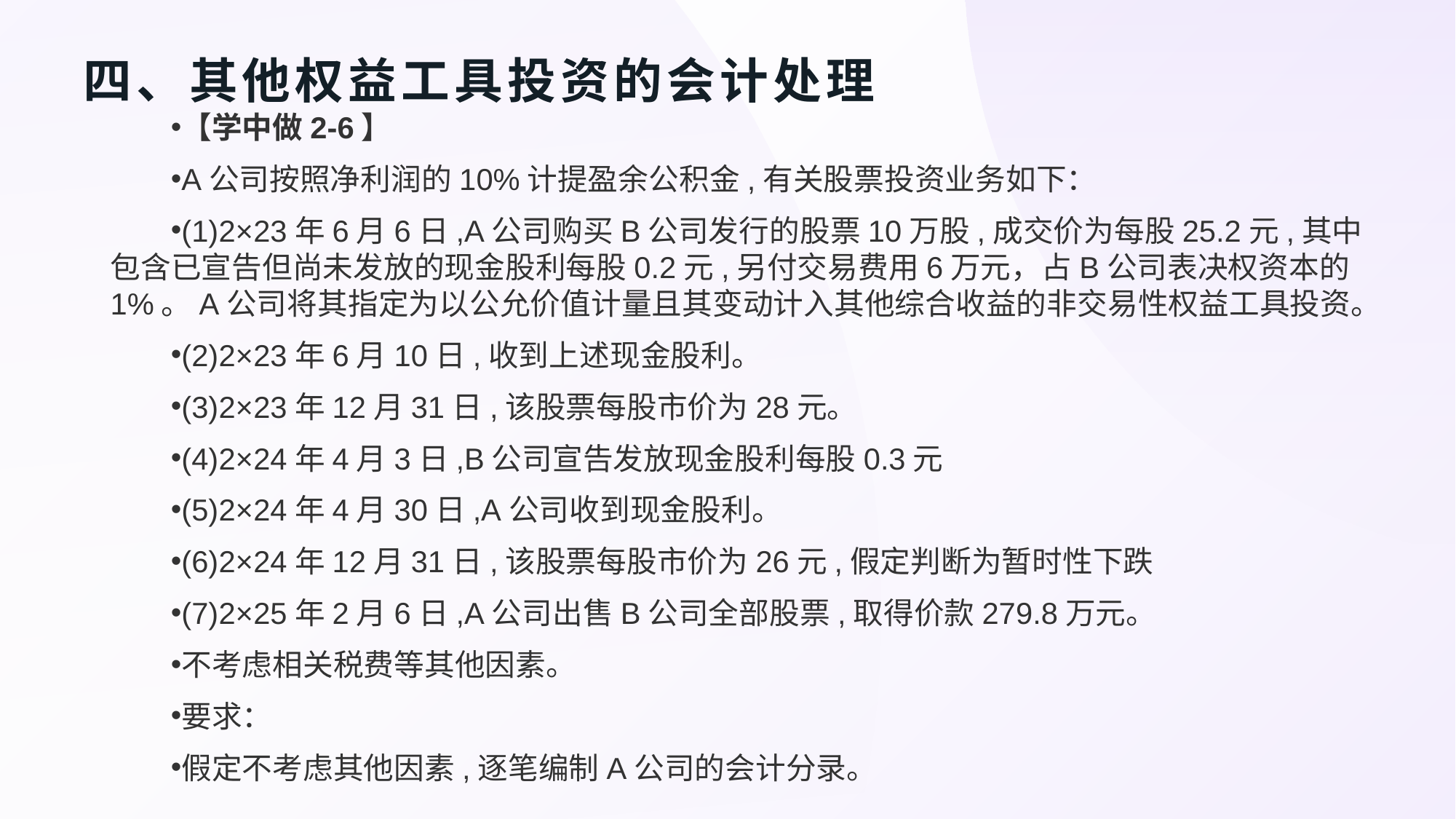

# 四、其他权益工具投资的会计处理
【学中做2-6】
A公司按照净利润的10%计提盈余公积金,有关股票投资业务如下：
(1)2×23年6月6日,A公司购买B公司发行的股票10万股,成交价为每股25.2元,其中包含已宣告但尚未发放的现金股利每股0.2元,另付交易费用6万元，占B公司表决权资本的1%。A公司将其指定为以公允价值计量且其变动计入其他综合收益的非交易性权益工具投资。
(2)2×23年6月10日,收到上述现金股利。
(3)2×23年12月31日,该股票每股市价为28元。
(4)2×24年4月3日,B公司宣告发放现金股利每股0.3元
(5)2×24年4月30日,A公司收到现金股利。
(6)2×24年12月31日,该股票每股市价为26元,假定判断为暂时性下跌
(7)2×25年2月6日,A公司出售B公司全部股票,取得价款279.8万元。
不考虑相关税费等其他因素。
要求：
假定不考虑其他因素,逐笔编制A公司的会计分录。